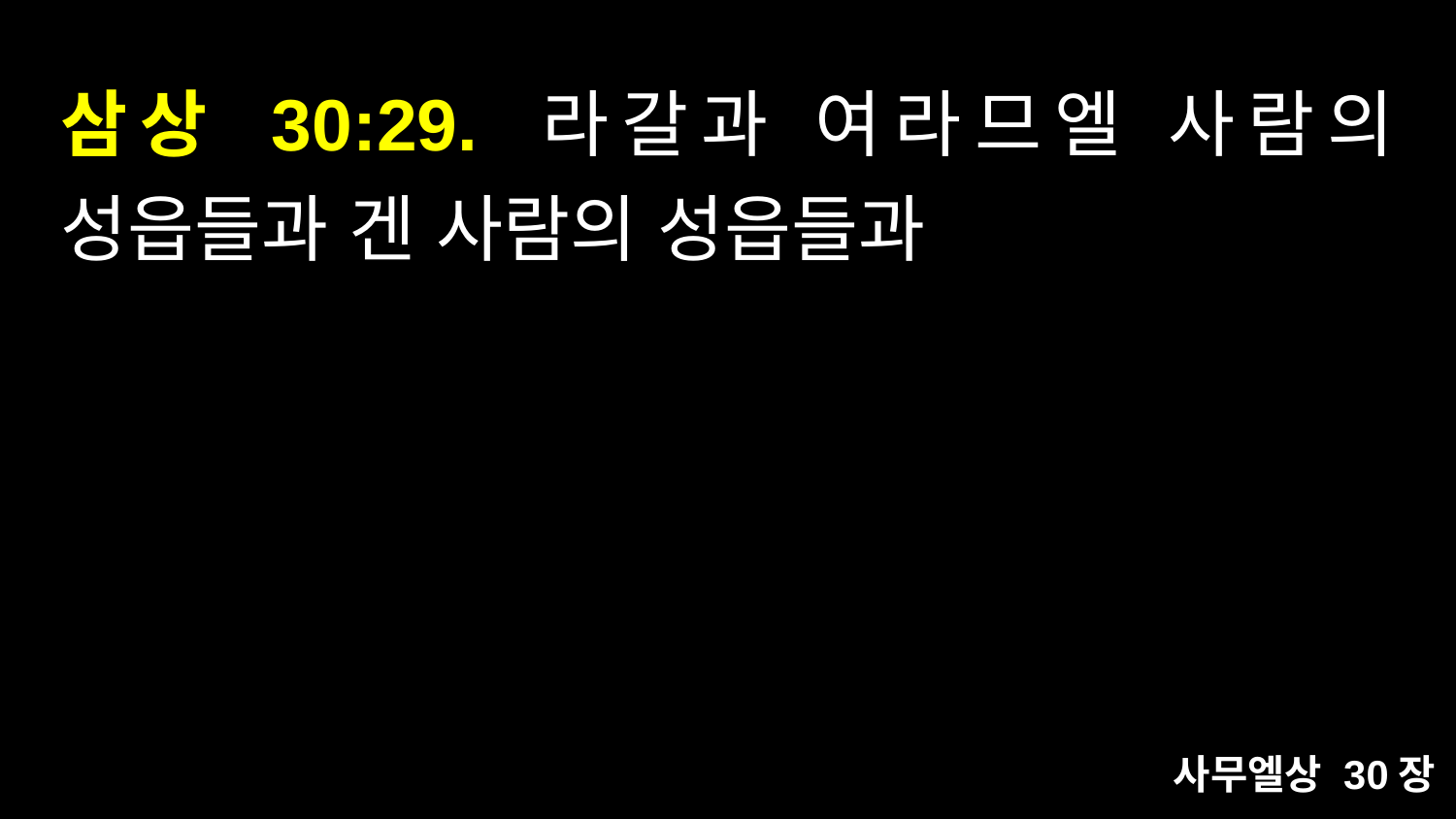

# 삼상 30:29. 라갈과 여라므엘 사람의 성읍들과 겐 사람의 성읍들과
사무엘상 30장